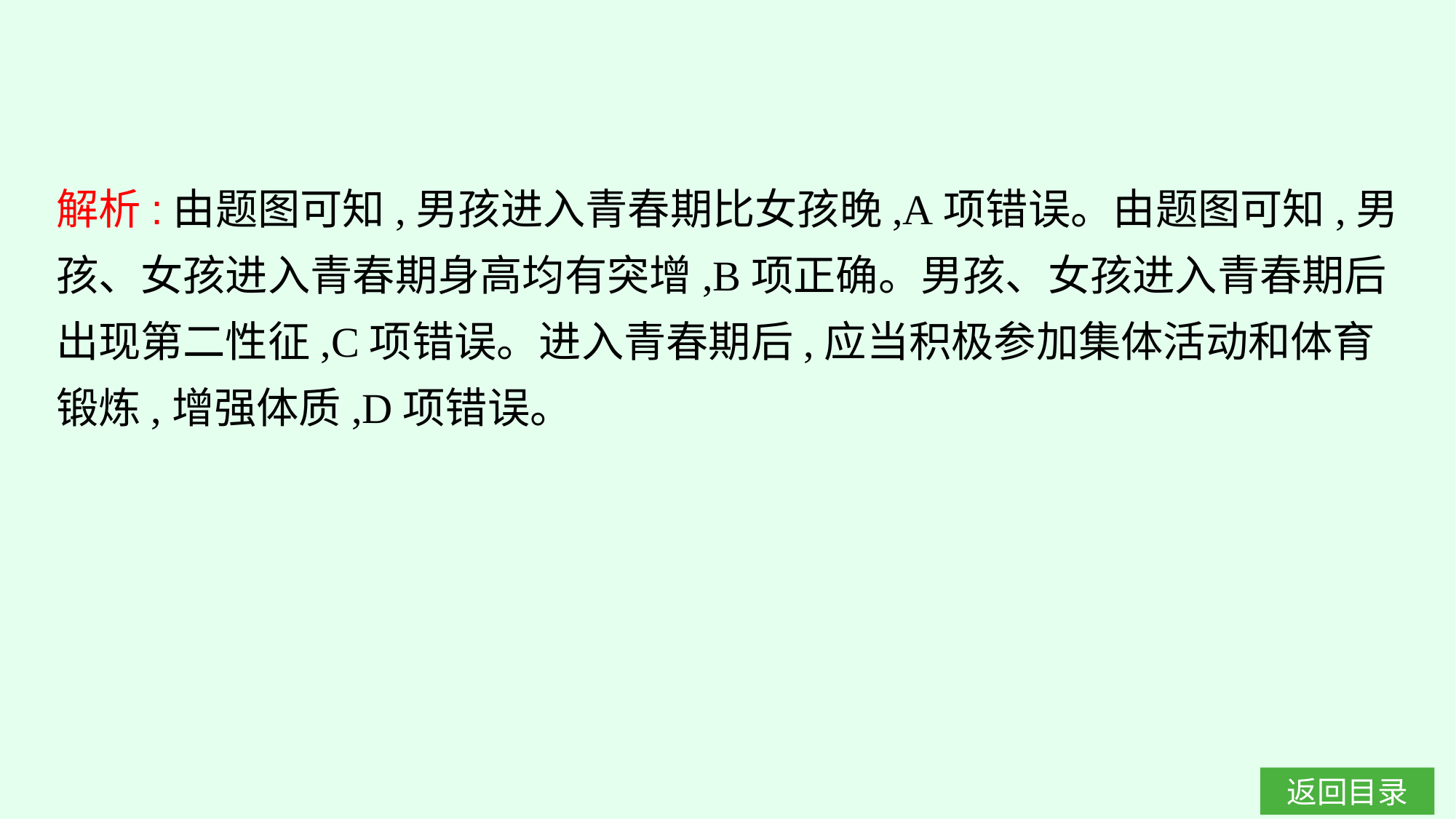

解析:由题图可知,男孩进入青春期比女孩晚,A项错误。由题图可知,男孩、女孩进入青春期身高均有突增,B项正确。男孩、女孩进入青春期后出现第二性征,C项错误。进入青春期后,应当积极参加集体活动和体育锻炼,增强体质,D项错误。